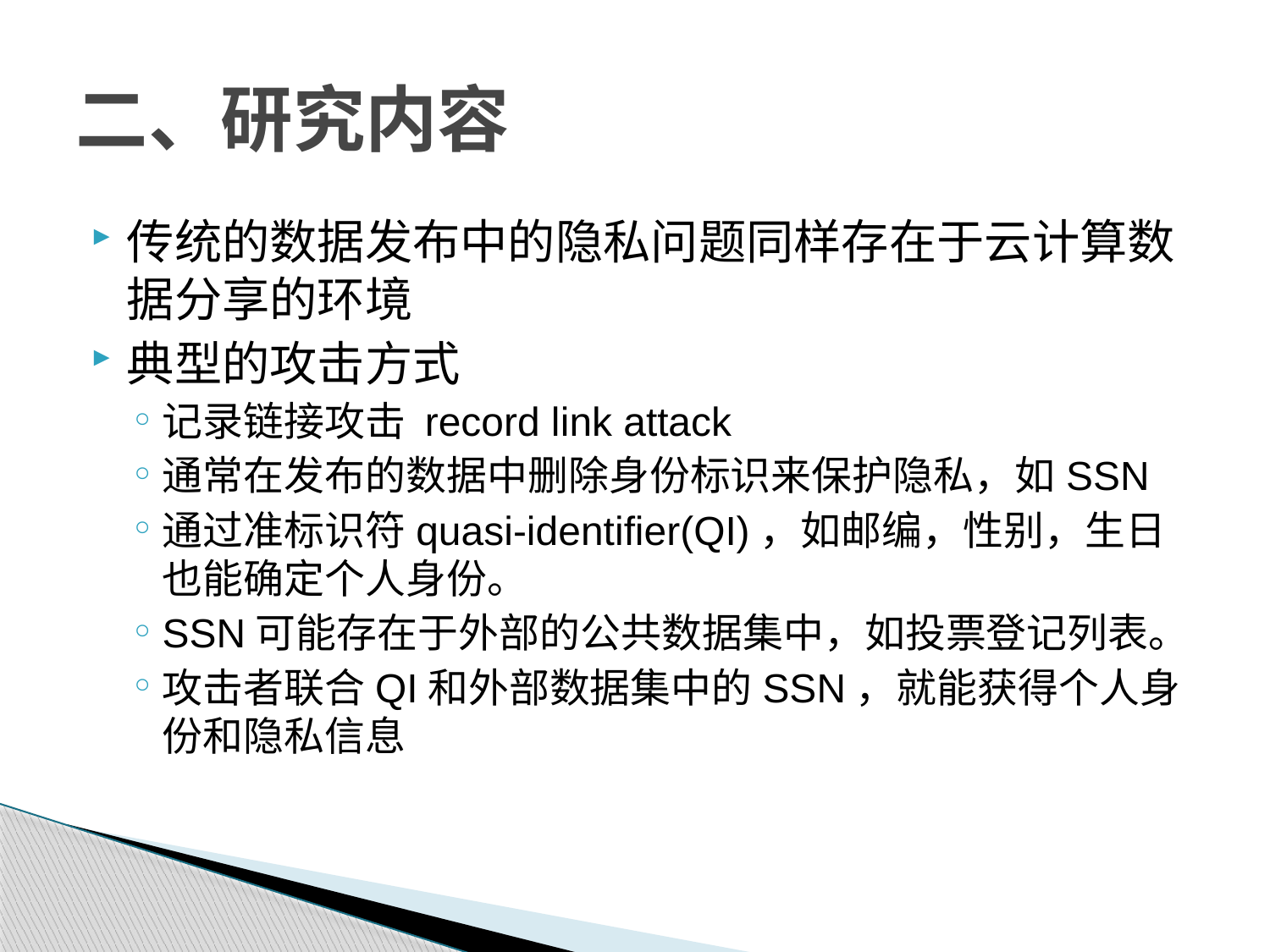

# 二、研究内容
传统的数据发布中的隐私问题同样存在于云计算数据分享的环境
典型的攻击方式
记录链接攻击 record link attack
通常在发布的数据中删除身份标识来保护隐私，如SSN
通过准标识符quasi-identifier(QI)，如邮编，性别，生日也能确定个人身份。
SSN可能存在于外部的公共数据集中，如投票登记列表。
攻击者联合QI和外部数据集中的SSN，就能获得个人身份和隐私信息